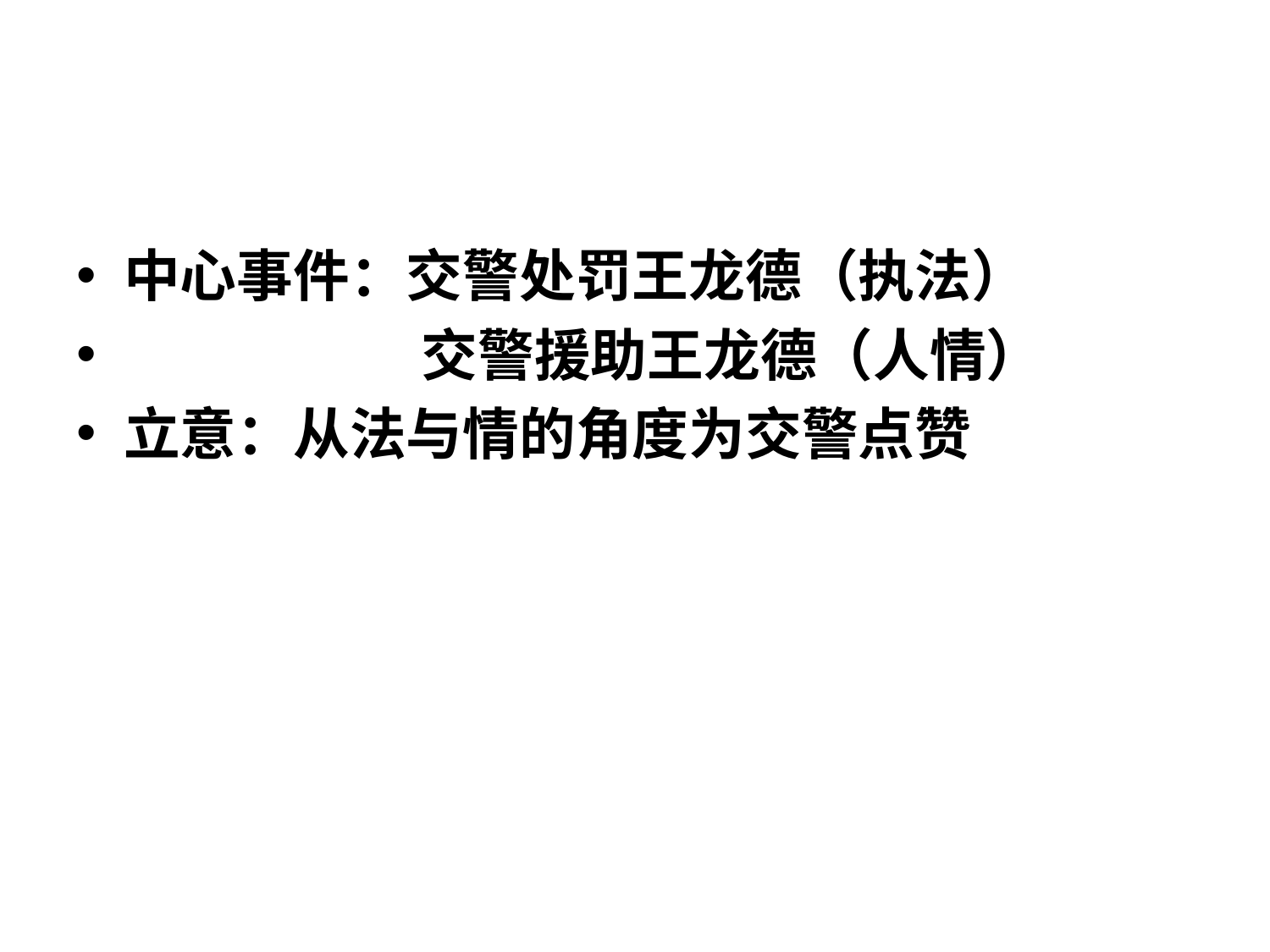

中心事件：交警处罚王龙德（执法）
                      交警援助王龙德（人情）
立意：从法与情的角度为交警点赞